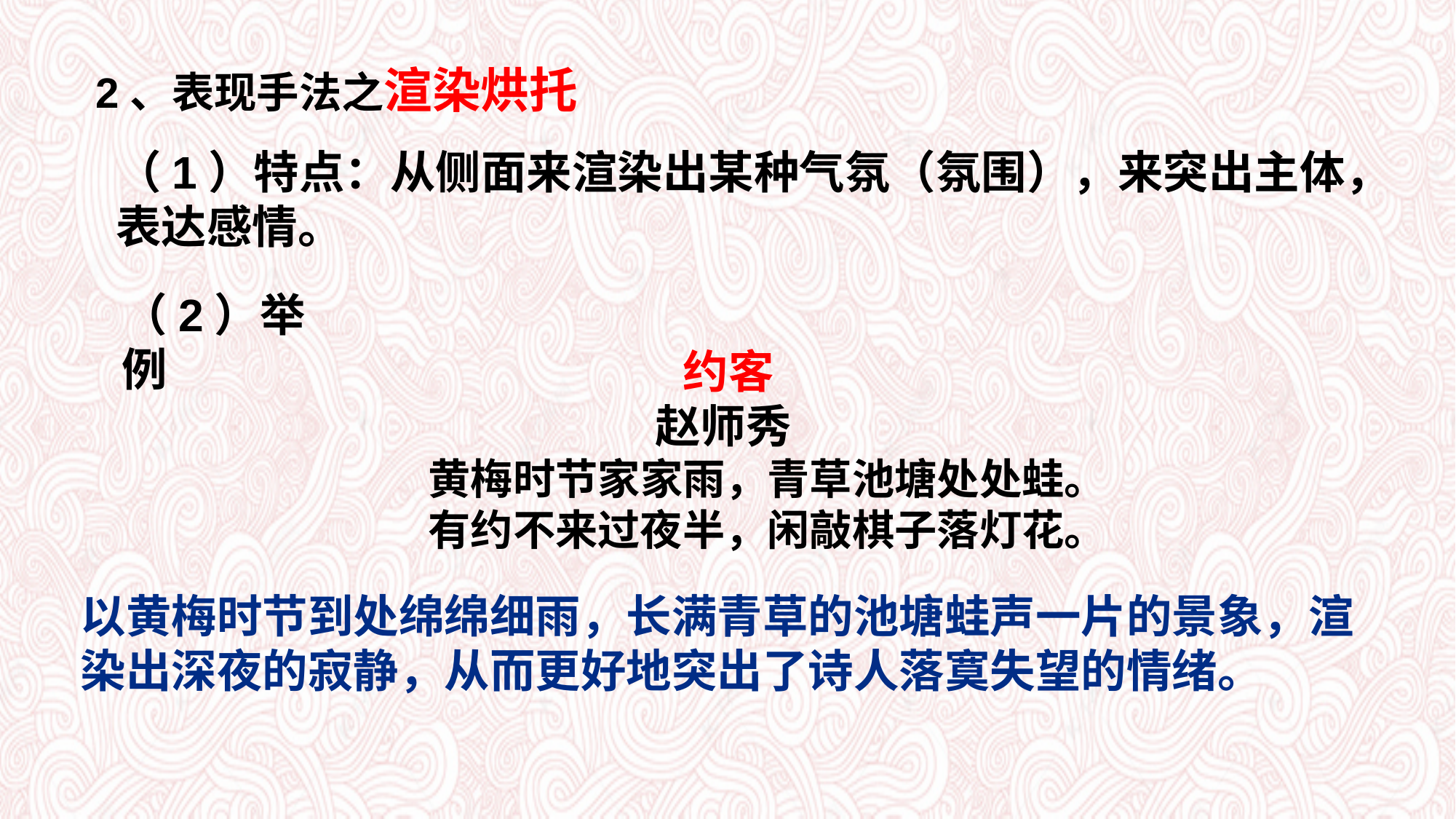

2、表现手法之渲染烘托
（1）特点：从侧面来渲染出某种气氛（氛围），来突出主体，表达感情。
（2）举例
约客
赵师秀
       黄梅时节家家雨，青草池塘处处蛙。
       有约不来过夜半，闲敲棋子落灯花。
以黄梅时节到处绵绵细雨，长满青草的池塘蛙声一片的景象，渲染出深夜的寂静，从而更好地突出了诗人落寞失望的情绪。